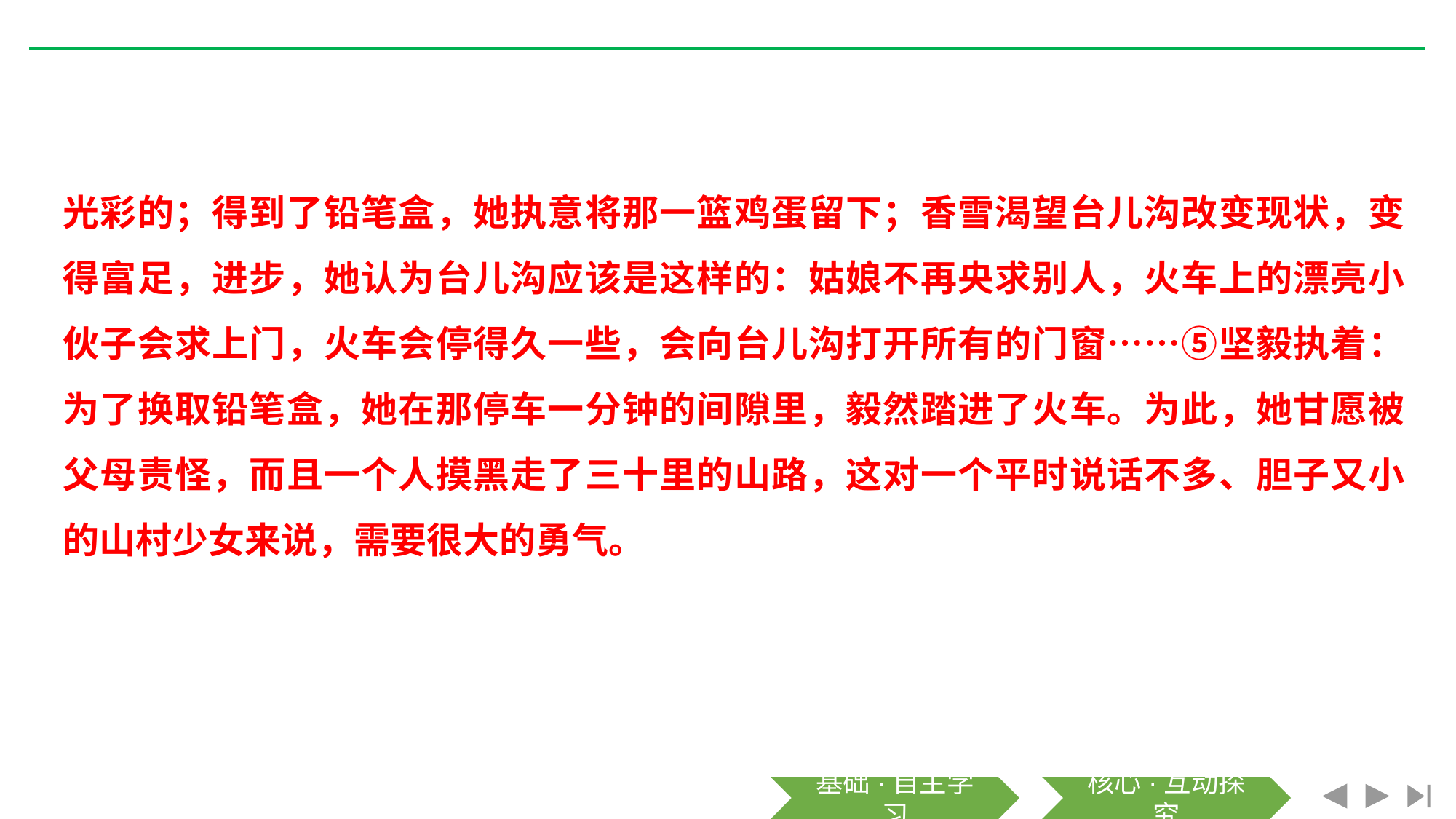

光彩的；得到了铅笔盒，她执意将那一篮鸡蛋留下；香雪渴望台儿沟改变现状，变得富足，进步，她认为台儿沟应该是这样的：姑娘不再央求别人，火车上的漂亮小伙子会求上门，火车会停得久一些，会向台儿沟打开所有的门窗……⑤坚毅执着：为了换取铅笔盒，她在那停车一分钟的间隙里，毅然踏进了火车。为此，她甘愿被父母责怪，而且一个人摸黑走了三十里的山路，这对一个平时说话不多、胆子又小的山村少女来说，需要很大的勇气。